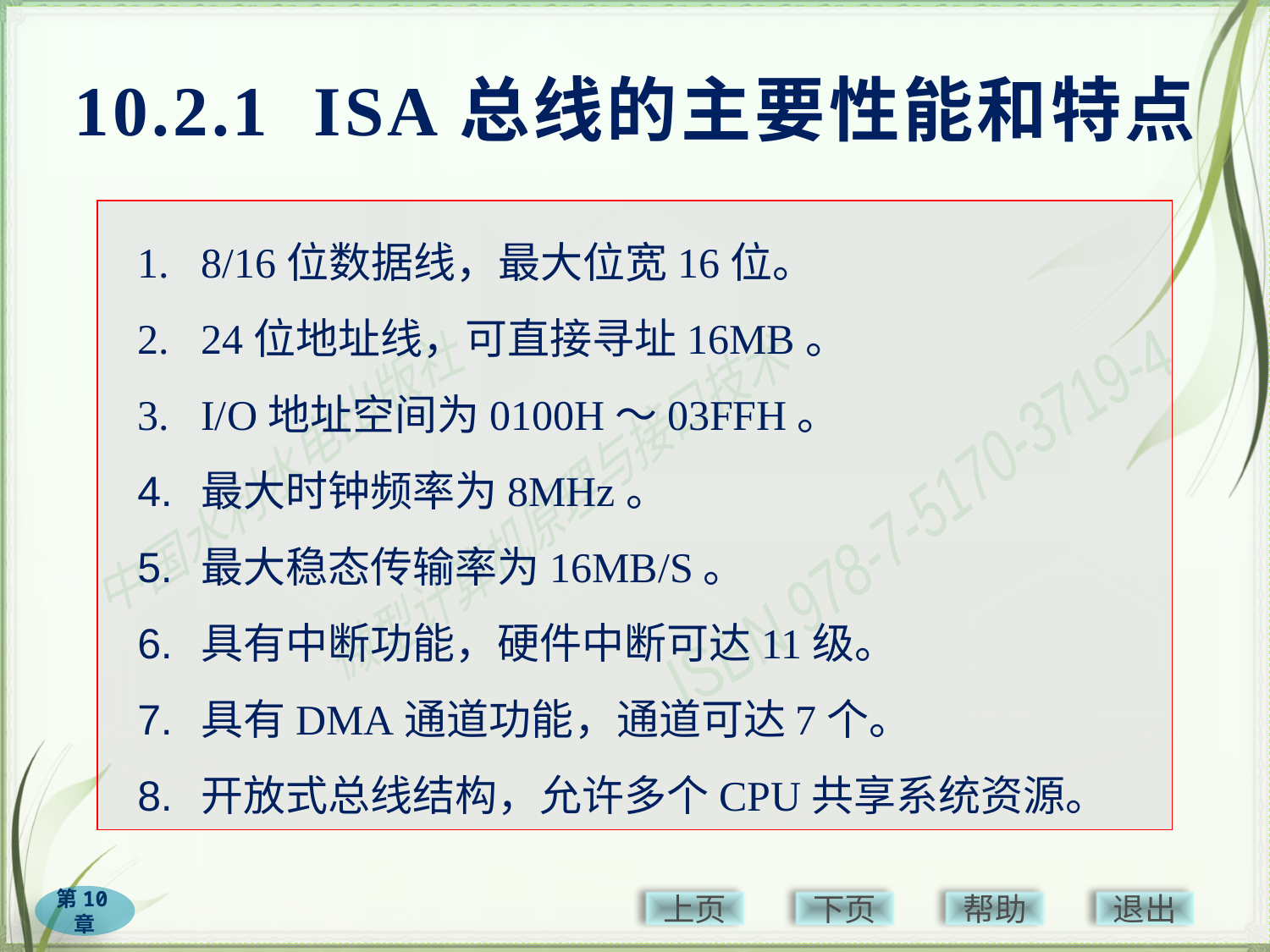

# 10.2.1  ISA总线的主要性能和特点
8/16位数据线，最大位宽16位。
24位地址线，可直接寻址16MB。
I/O地址空间为0100H～03FFH。
最大时钟频率为8MHz。
最大稳态传输率为16MB/S。
具有中断功能，硬件中断可达11级。
具有DMA通道功能，通道可达7个。
开放式总线结构，允许多个CPU共享系统资源。